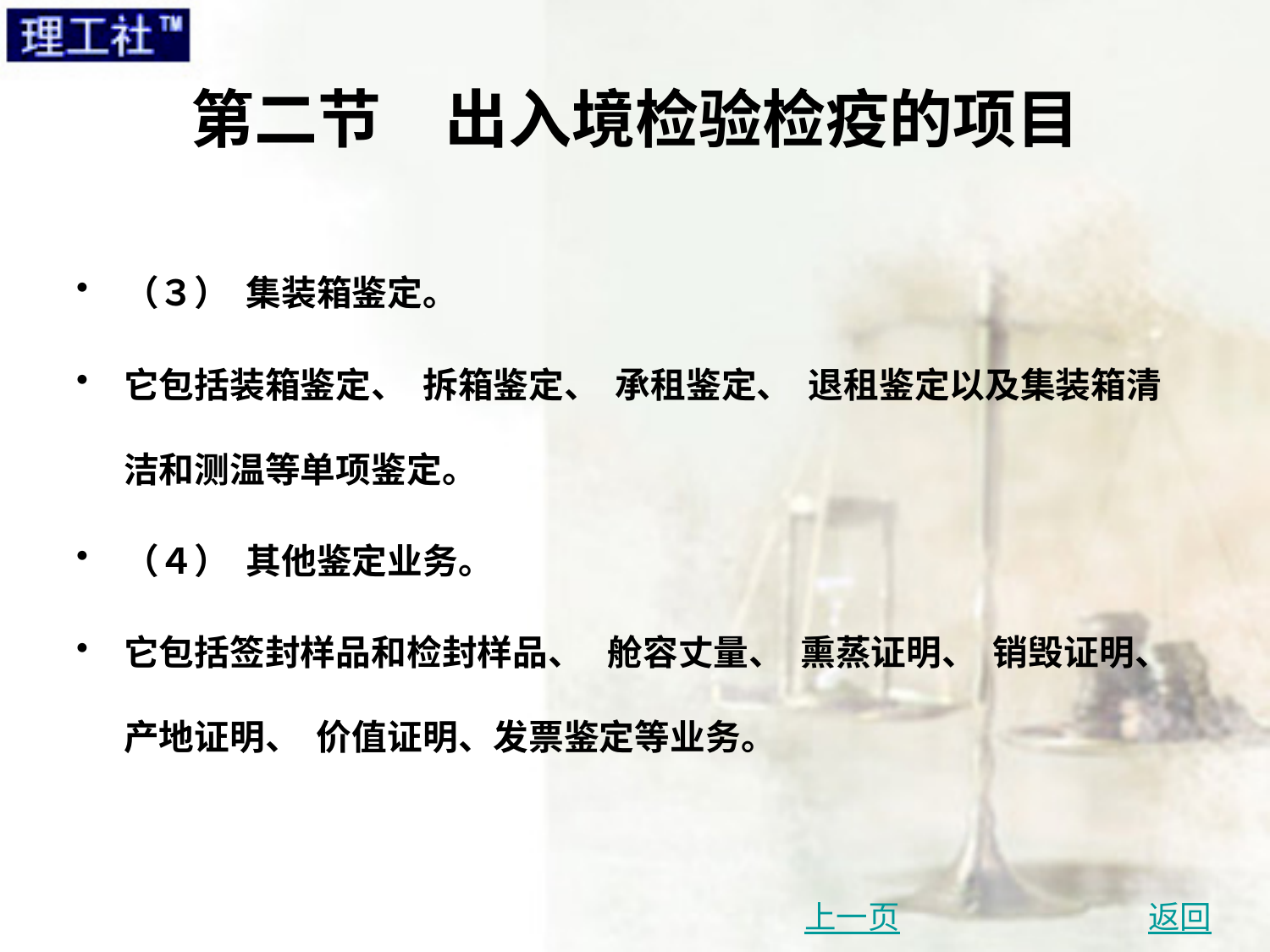

# 第二节　出入境检验检疫的项目
（３）  集装箱鉴定。
它包括装箱鉴定、  拆箱鉴定、  承租鉴定、  退租鉴定以及集装箱清洁和测温等单项鉴定。
（４）  其他鉴定业务。
它包括签封样品和检封样品、   舱容丈量、  熏蒸证明、  销毁证明、  产地证明、  价值证明、发票鉴定等业务。

上一页
返回